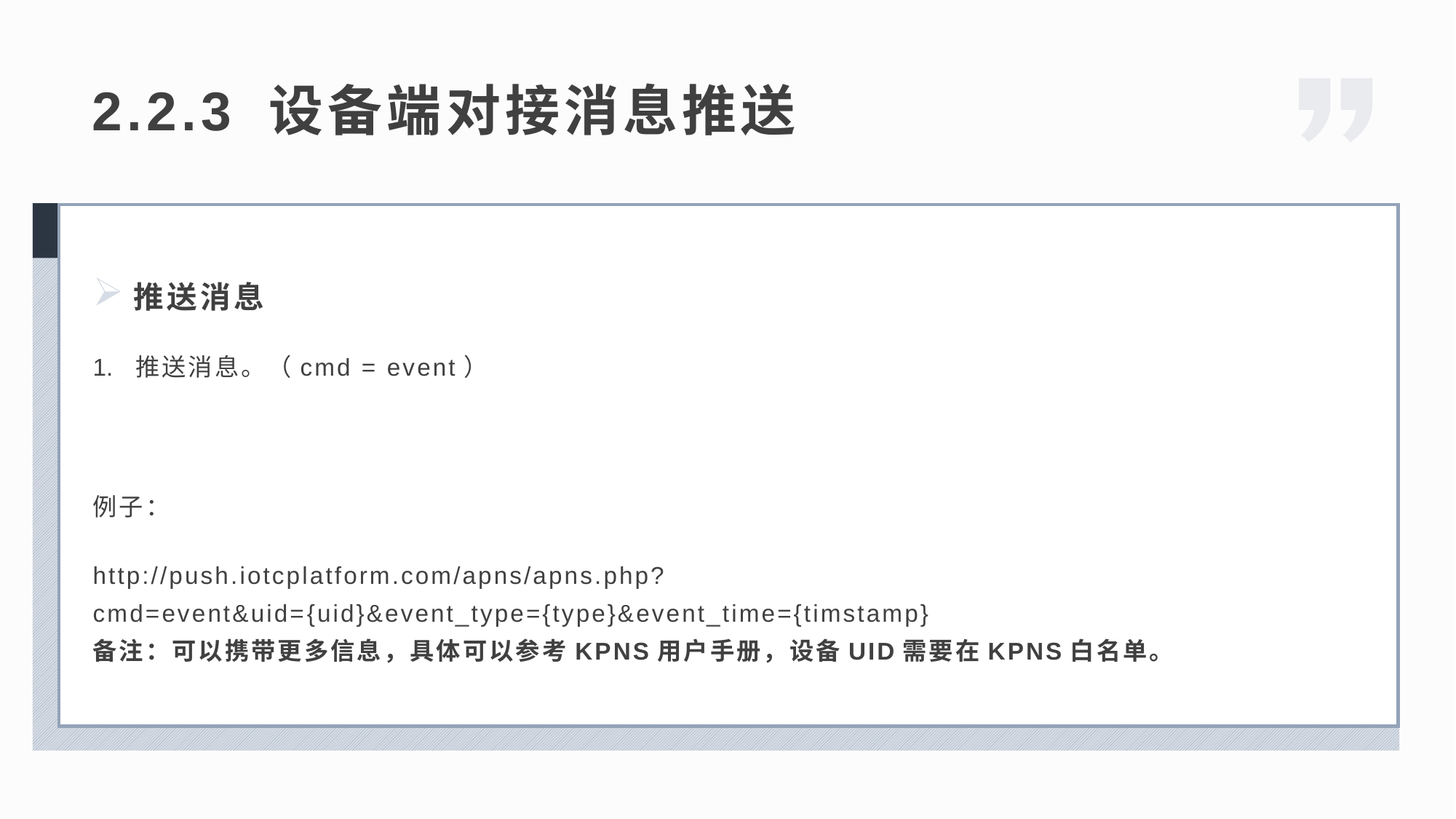

2.2.3 设备端对接消息推送

推送消息
推送消息。（cmd = event）

例子：
http://push.iotcplatform.com/apns/apns.php?cmd=event&uid={uid}&event_type={type}&event_time={timstamp}
备注：可以携带更多信息，具体可以参考KPNS用户手册，设备UID需要在KPNS白名单。